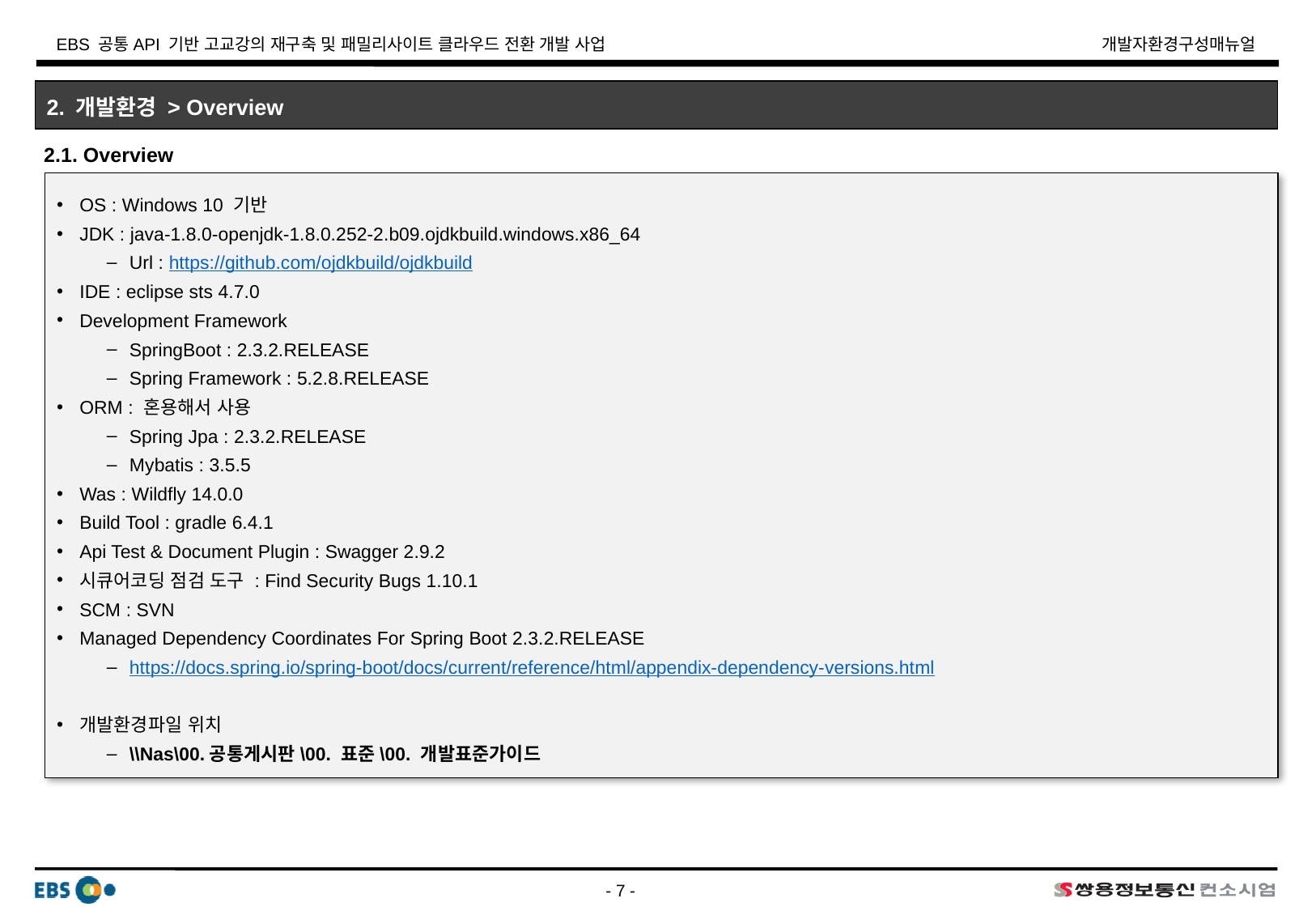

2. 개발환경 > Overview
2.1. Overview
OS : Windows 10 기반
JDK : java-1.8.0-openjdk-1.8.0.252-2.b09.ojdkbuild.windows.x86_64
Url : https://github.com/ojdkbuild/ojdkbuild
IDE : eclipse sts 4.7.0
Development Framework
SpringBoot : 2.3.2.RELEASE
Spring Framework : 5.2.8.RELEASE
ORM : 혼용해서 사용
Spring Jpa : 2.3.2.RELEASE
Mybatis : 3.5.5
Was : Wildfly 14.0.0
Build Tool : gradle 6.4.1
Api Test & Document Plugin : Swagger 2.9.2
시큐어코딩 점검 도구 : Find Security Bugs 1.10.1
SCM : SVN
Managed Dependency Coordinates For Spring Boot 2.3.2.RELEASE
https://docs.spring.io/spring-boot/docs/current/reference/html/appendix-dependency-versions.html

개발환경파일 위치
\\Nas\00.공통게시판\00. 표준\00. 개발표준가이드